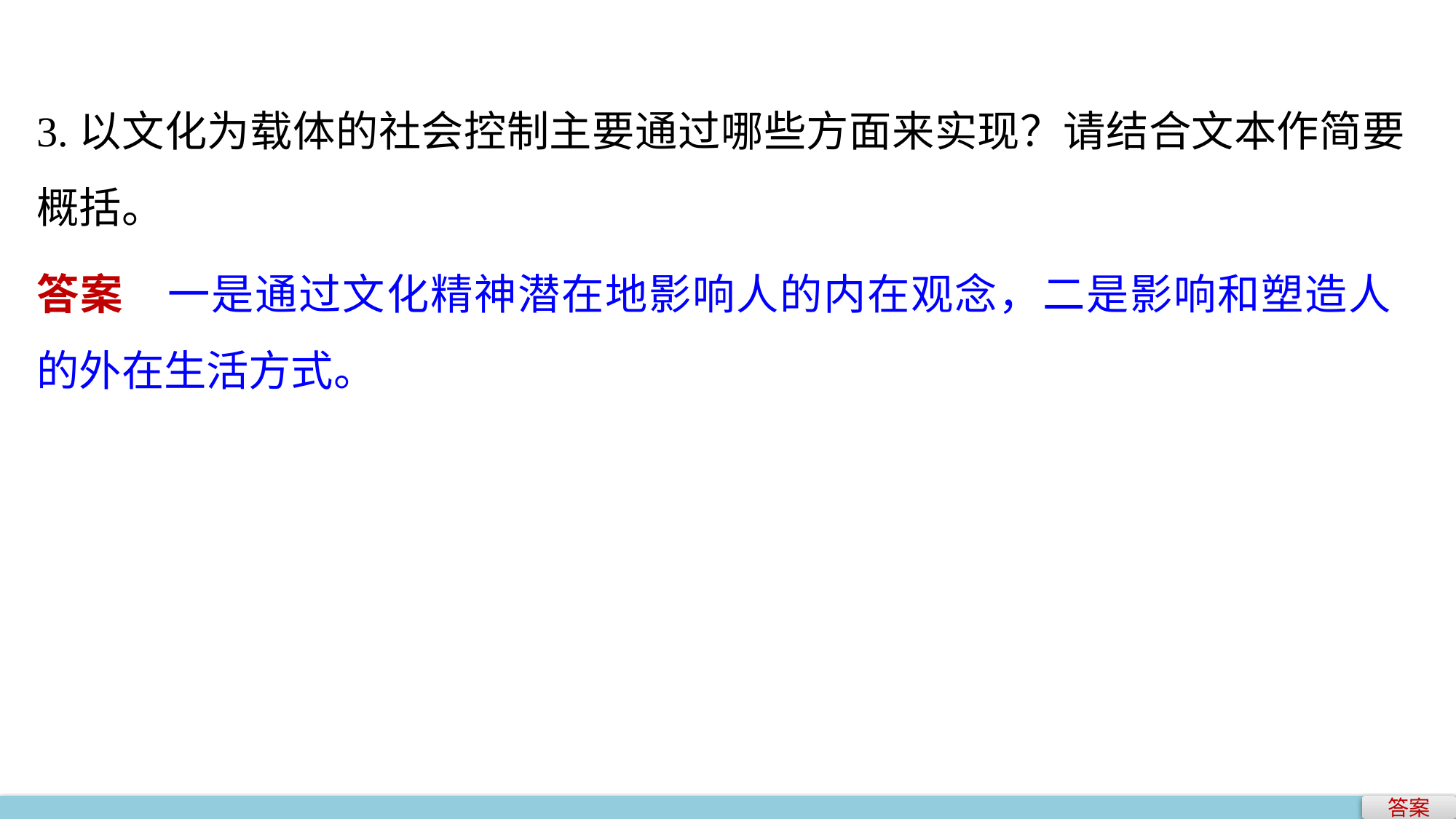

3.以文化为载体的社会控制主要通过哪些方面来实现？请结合文本作简要概括。
答案　一是通过文化精神潜在地影响人的内在观念，二是影响和塑造人的外在生活方式。

答案